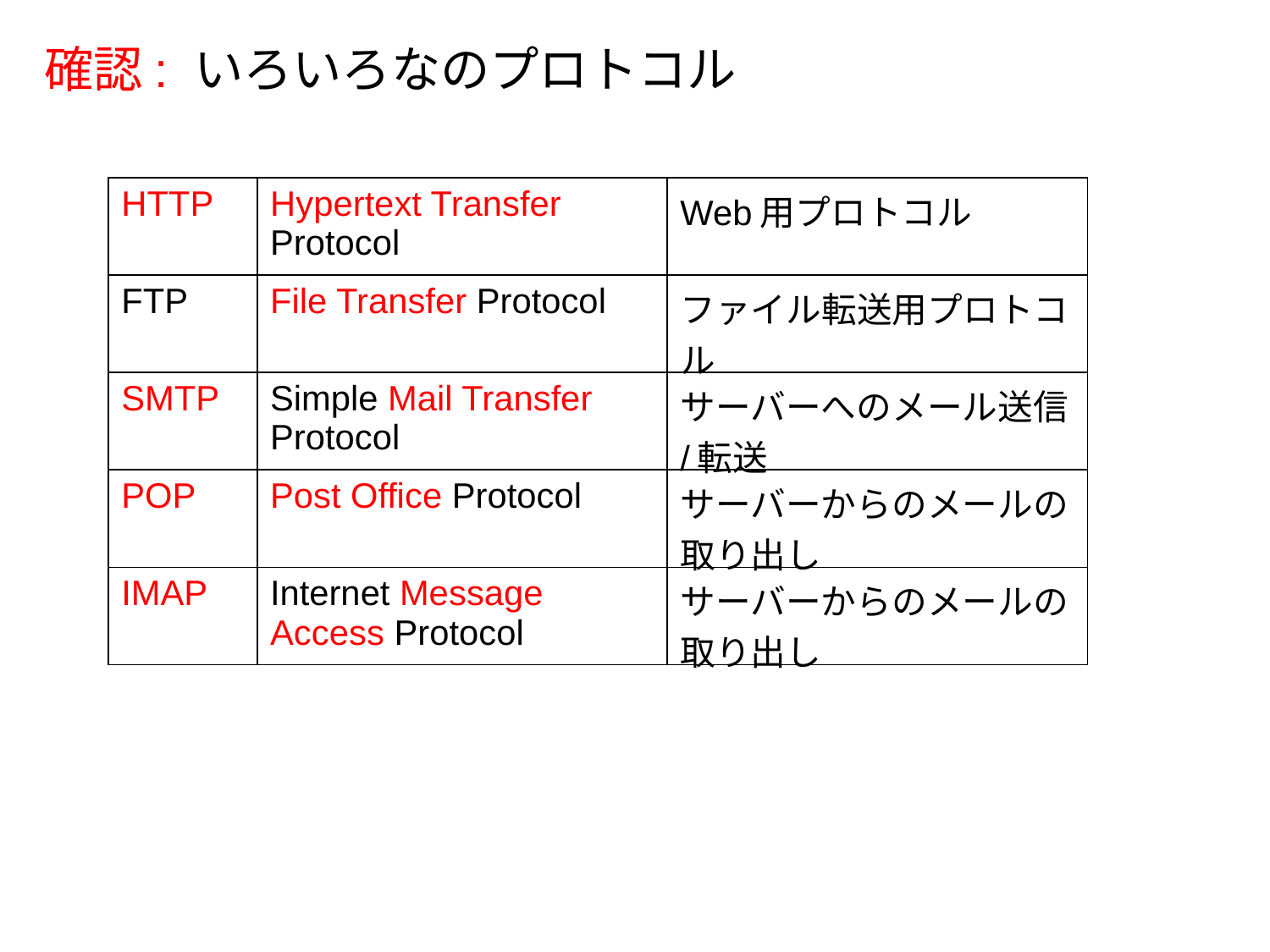

確認: いろいろなのプロトコル
| HTTP | Hypertext Transfer Protocol | Web用プロトコル |
| --- | --- | --- |
| FTP | File Transfer Protocol | ファイル転送用プロトコル |
| SMTP | Simple Mail Transfer Protocol | サーバーへのメール送信/転送 |
| POP | Post Office Protocol | サーバーからのメールの取り出し |
| IMAP | Internet Message Access Protocol | サーバーからのメールの取り出し |